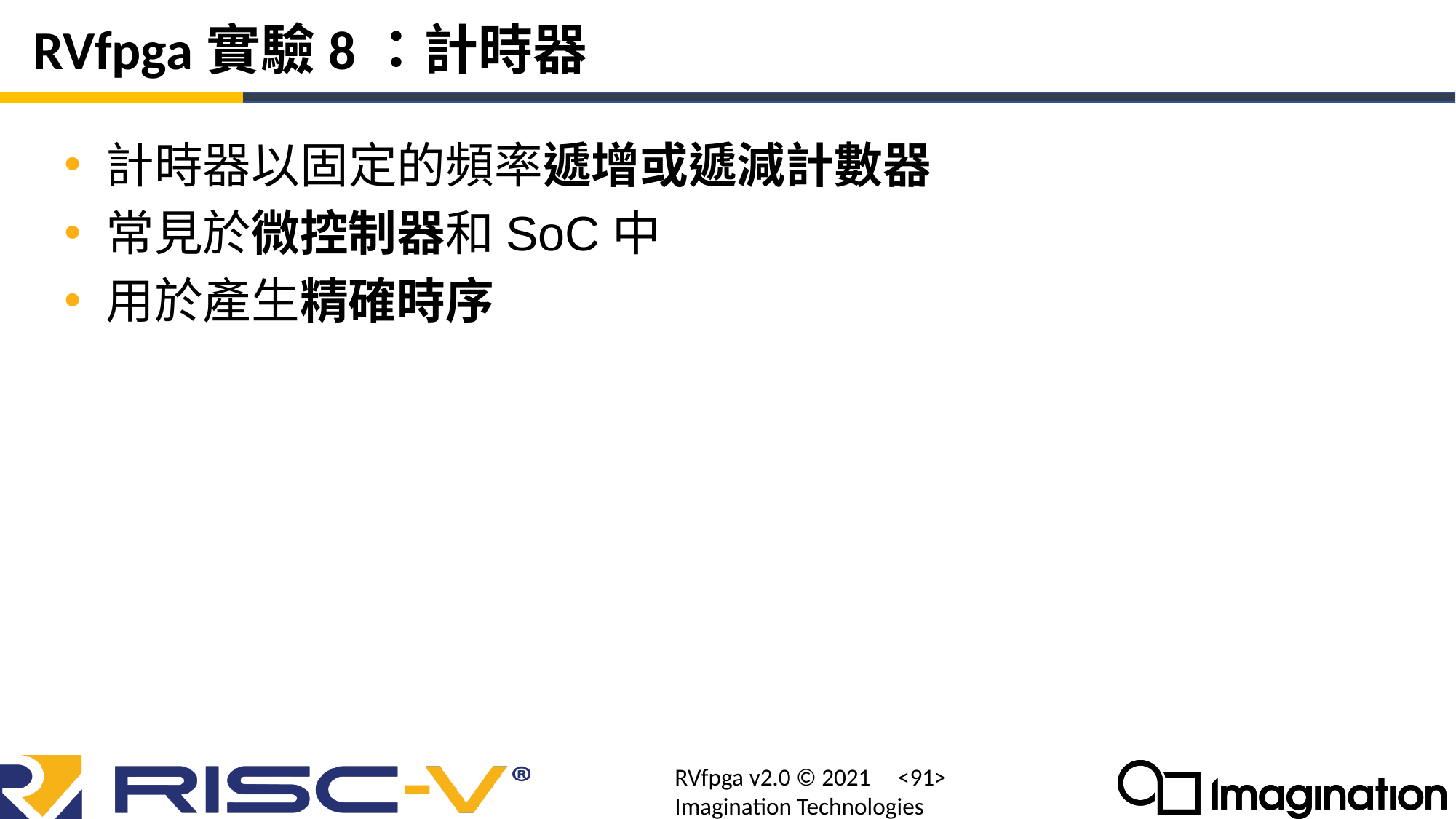

# RVfpga實驗8：計時器
計時器以固定的頻率遞增或遞減計數器
常見於微控制器和SoC中
用於產生精確時序